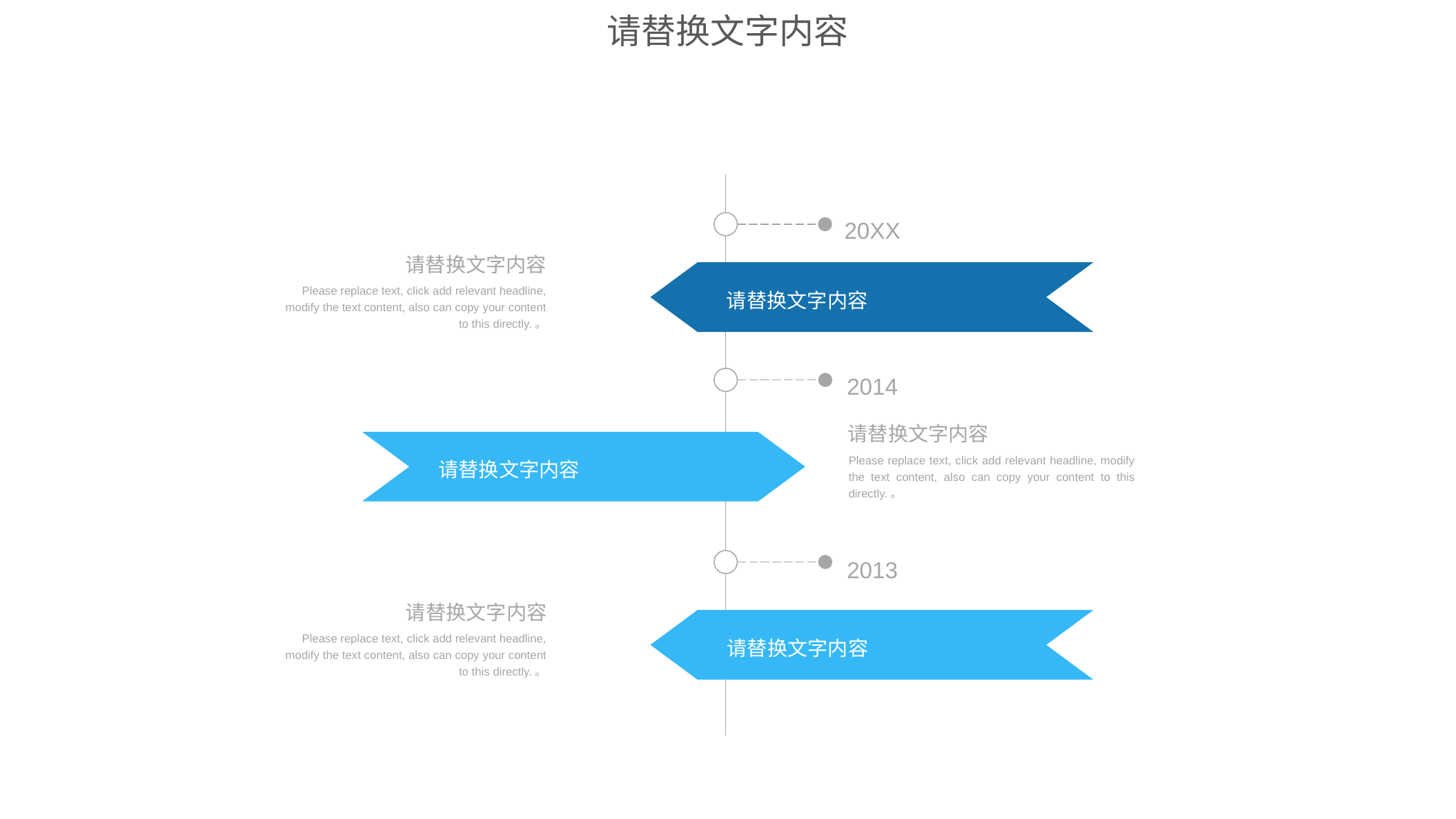

请替换文字内容
20XX

请替换文字内容
Please replace text, click add relevant headline, modify the text content, also can copy your content to this directly.。

请替换文字内容
2014

请替换文字内容
Please replace text, click add relevant headline, modify the text content, also can copy your content to this directly.。

请替换文字内容
2013

请替换文字内容
Please replace text, click add relevant headline, modify the text content, also can copy your content to this directly.。

请替换文字内容